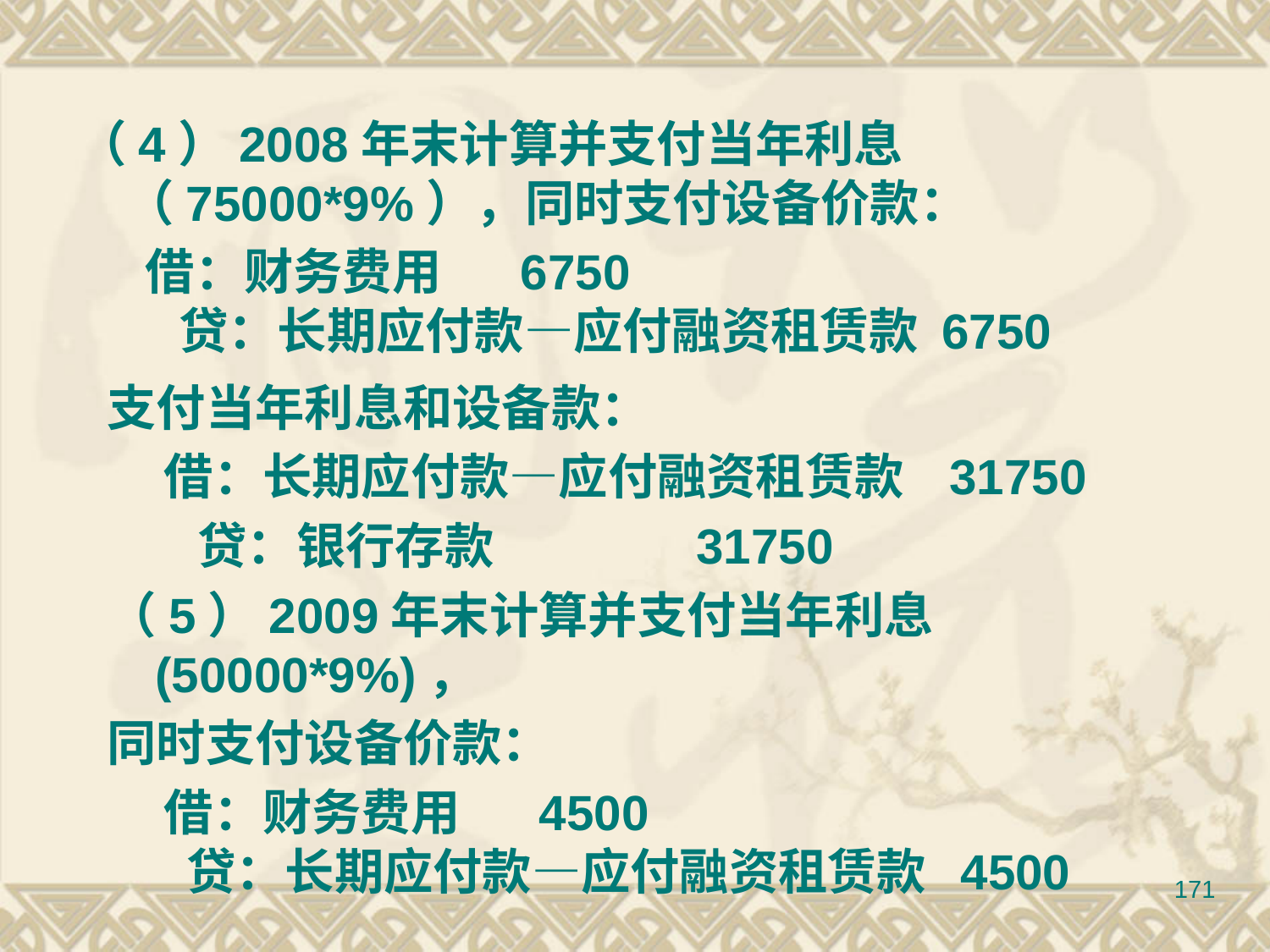

（4）2008年末计算并支付当年利息（75000*9%），同时支付设备价款：
     借：财务费用      6750
        贷：长期应付款—应付融资租赁款 6750
支付当年利息和设备款：
    借：长期应付款—应付融资租赁款   31750
       贷：银行存款                 31750
（5）2009年末计算并支付当年利息(50000*9%)，
同时支付设备价款：
    借：财务费用      4500
      贷：长期应付款—应付融资租赁款  4500

171